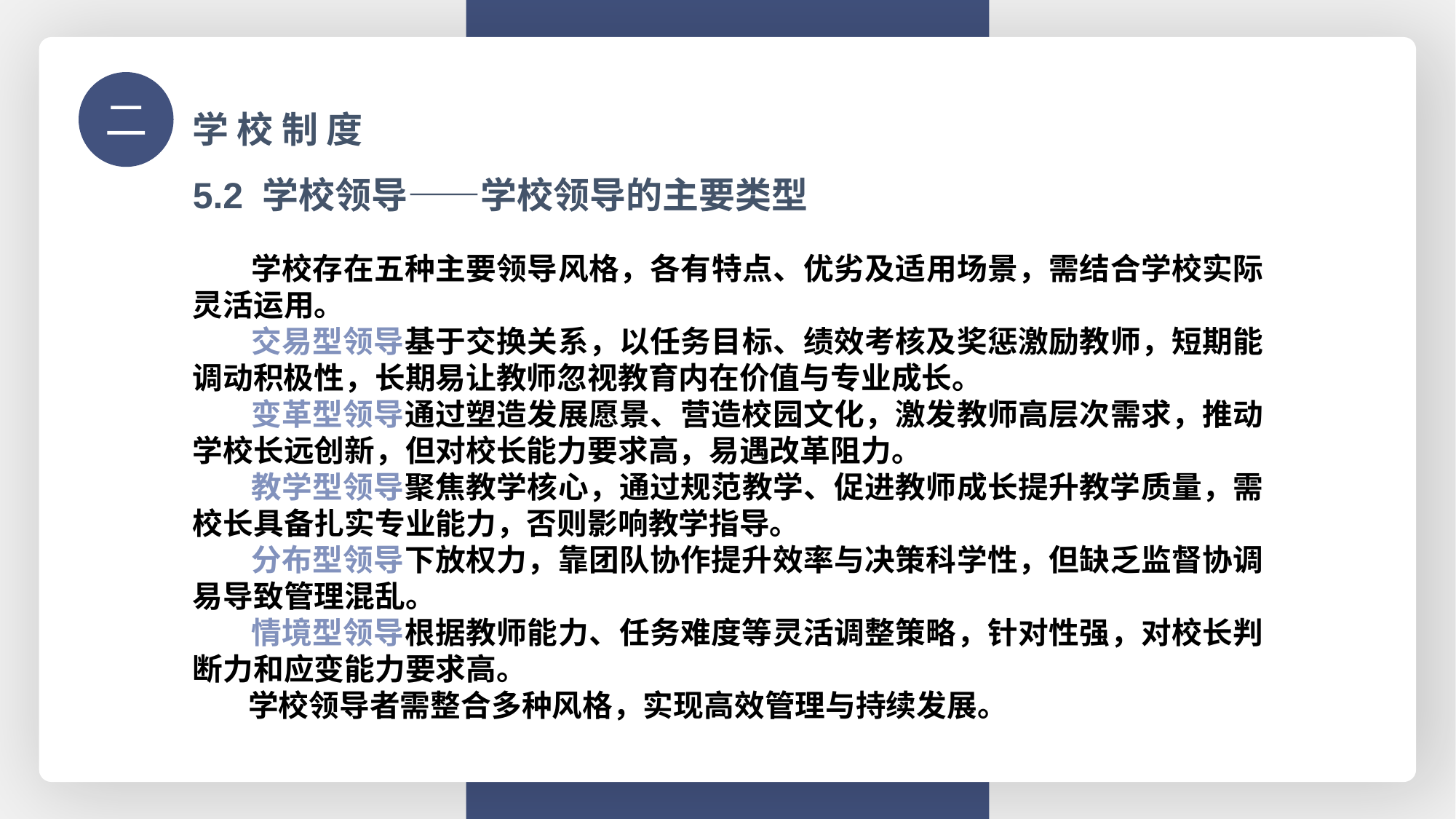

学 校 制 度
二
5.2 学校领导——学校领导的主要类型
        学校存在五种主要领导风格，各有特点、优劣及适用场景，需结合学校实际灵活运用。
       交易型领导基于交换关系，以任务目标、绩效考核及奖惩激励教师，短期能调动积极性，长期易让教师忽视教育内在价值与专业成长。
       变革型领导通过塑造发展愿景、营造校园文化，激发教师高层次需求，推动学校长远创新，但对校长能力要求高，易遇改革阻力。
       教学型领导聚焦教学核心，通过规范教学、促进教师成长提升教学质量，需校长具备扎实专业能力，否则影响教学指导。
       分布型领导下放权力，靠团队协作提升效率与决策科学性，但缺乏监督协调易导致管理混乱。
       情境型领导根据教师能力、任务难度等灵活调整策略，针对性强，对校长判断力和应变能力要求高。
       学校领导者需整合多种风格，实现高效管理与持续发展。